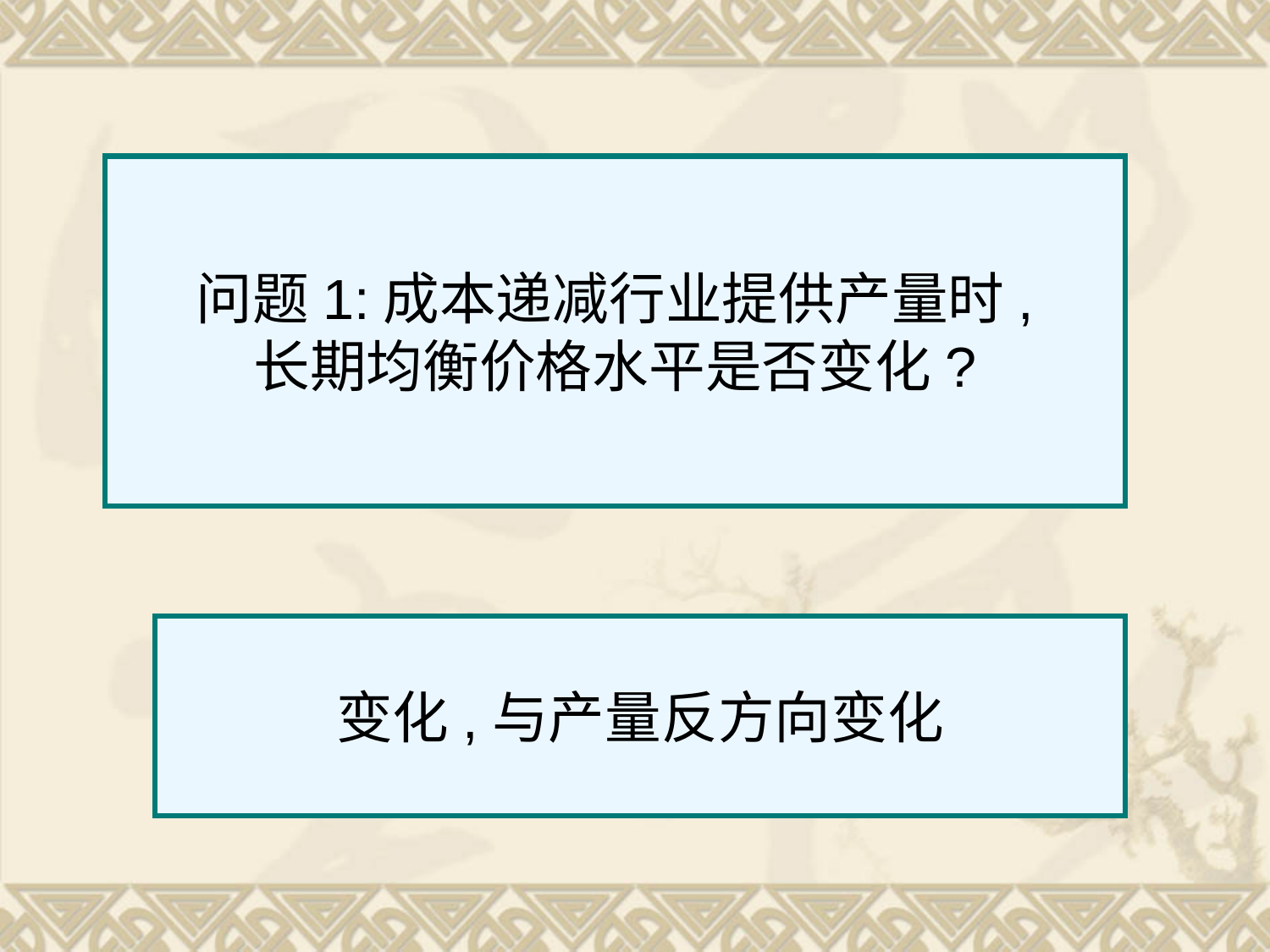

问题1:成本递减行业提供产量时,
长期均衡价格水平是否变化?
变化,与产量反方向变化